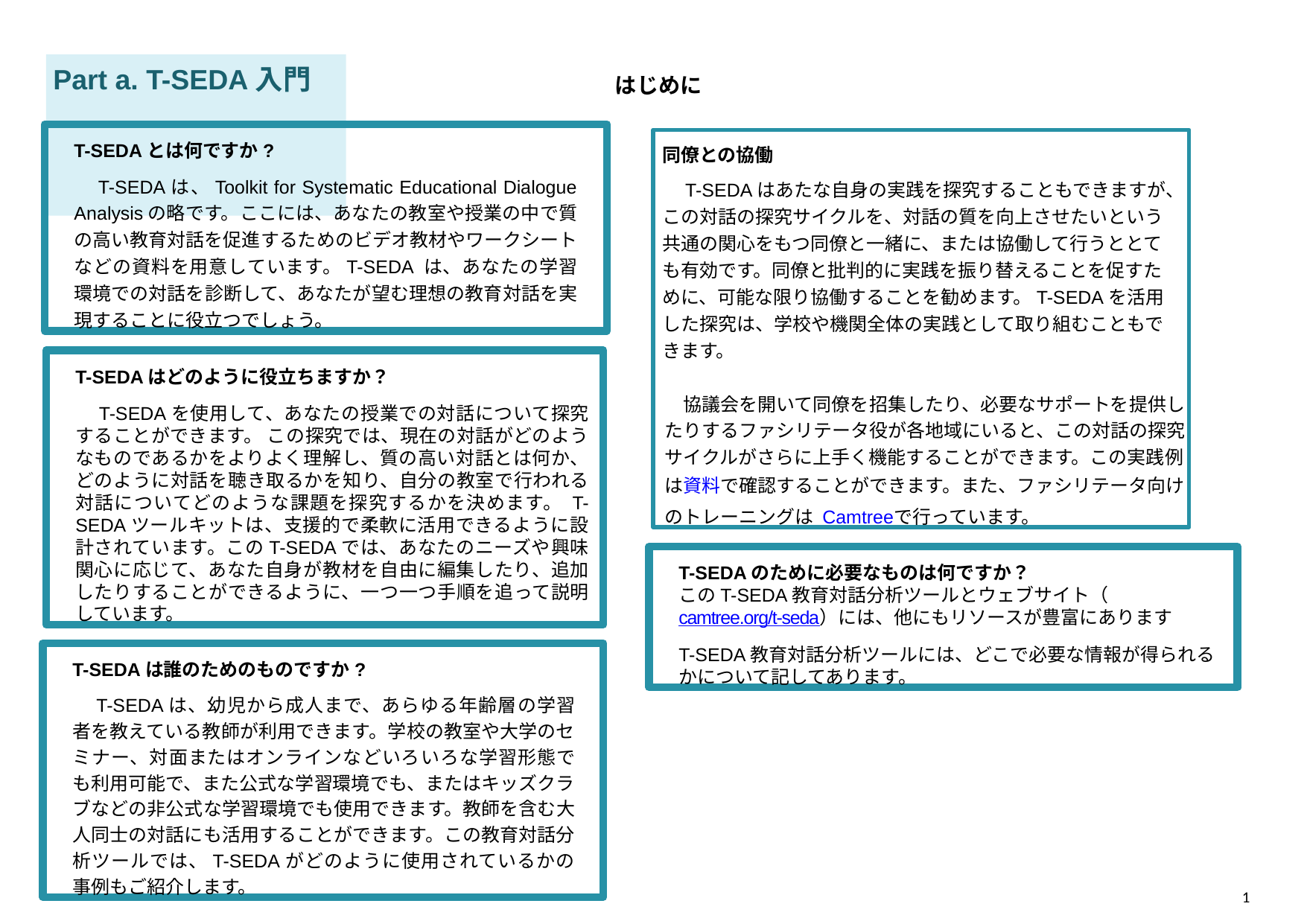

# Part a. T-SEDA入門
はじめに
T-SEDAとは何ですか?
　T-SEDAは、Toolkit for Systematic Educational Dialogue Analysisの略です。ここには、あなたの教室や授業の中で質の高い教育対話を促進するためのビデオ教材やワークシートなどの資料を用意しています。T-SEDA は、あなたの学習環境での対話を診断して、あなたが望む理想の教育対話を実現することに役立つでしょう。
同僚との協働
　T-SEDAはあたな自身の実践を探究することもできますが、この対話の探究サイクルを、対話の質を向上させたいという共通の関心をもつ同僚と一緒に、または協働して行うととても有効です。同僚と批判的に実践を振り替えることを促すために、可能な限り協働することを勧めます。T-SEDAを活用した探究は、学校や機関全体の実践として取り組むこともできます。

　協議会を開いて同僚を招集したり、必要なサポートを提供したりするファシリテータ役が各地域にいると、この対話の探究サイクルがさらに上手く機能することができます。この実践例は資料で確認することができます。また、ファシリテータ向けのトレーニングは Camtreeで行っています。
T-SEDAはどのように役立ちますか？
　T-SEDAを使用して、あなたの授業での対話について探究することができます。 この探究では、現在の対話がどのようなものであるかをよりよく理解し、質の高い対話とは何か、どのように対話を聴き取るかを知り、自分の教室で行われる対話についてどのような課題を探究するかを決めます。 T-SEDAツールキットは、支援的で柔軟に活用できるように設計されています。このT-SEDAでは、あなたのニーズや興味関心に応じて、あなた自身が教材を自由に編集したり、追加したりすることができるように、一つ一つ手順を追って説明しています。
T-SEDAのために必要なものは何ですか？
このT-SEDA教育対話分析ツールとウェブサイト（camtree.org/t-seda）には、他にもリソースが豊富にあります
T-SEDA教育対話分析ツールには、どこで必要な情報が得られるかについて記してあります。
T-SEDAは誰のためのものですか?
　T-SEDAは、幼児から成人まで、あらゆる年齢層の学習者を教えている教師が利用できます。学校の教室や大学のセミナー、対面またはオンラインなどいろいろな学習形態でも利用可能で、また公式な学習環境でも、またはキッズクラブなどの非公式な学習環境でも使用できます。教師を含む大人同士の対話にも活用することができます。この教育対話分析ツールでは、T-SEDAがどのように使用されているかの事例もご紹介します。
1